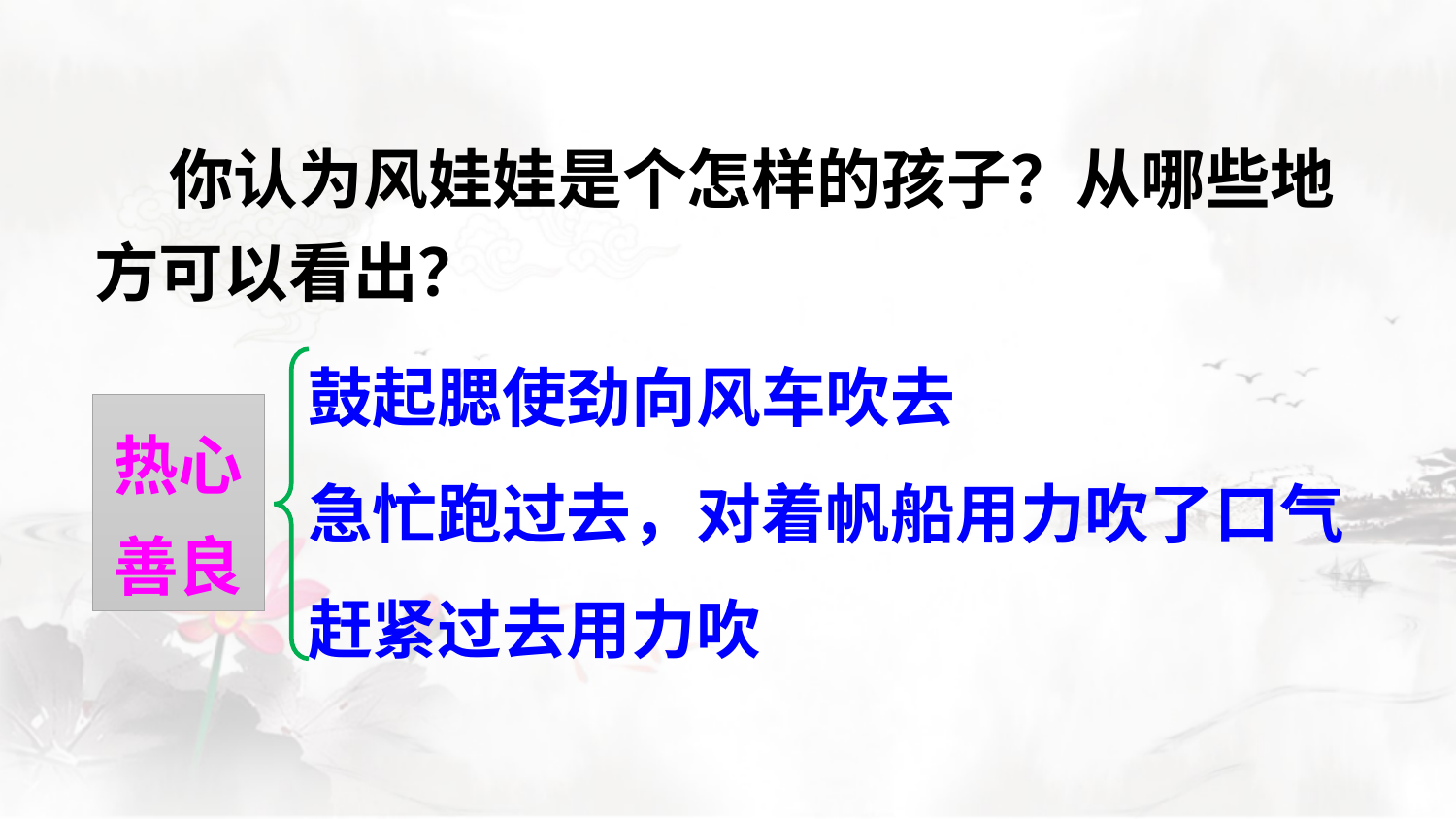

你认为风娃娃是个怎样的孩子？从哪些地方可以看出？
鼓起腮使劲向风车吹去

热心
善良
急忙跑过去，对着帆船用力吹了口气
赶紧过去用力吹